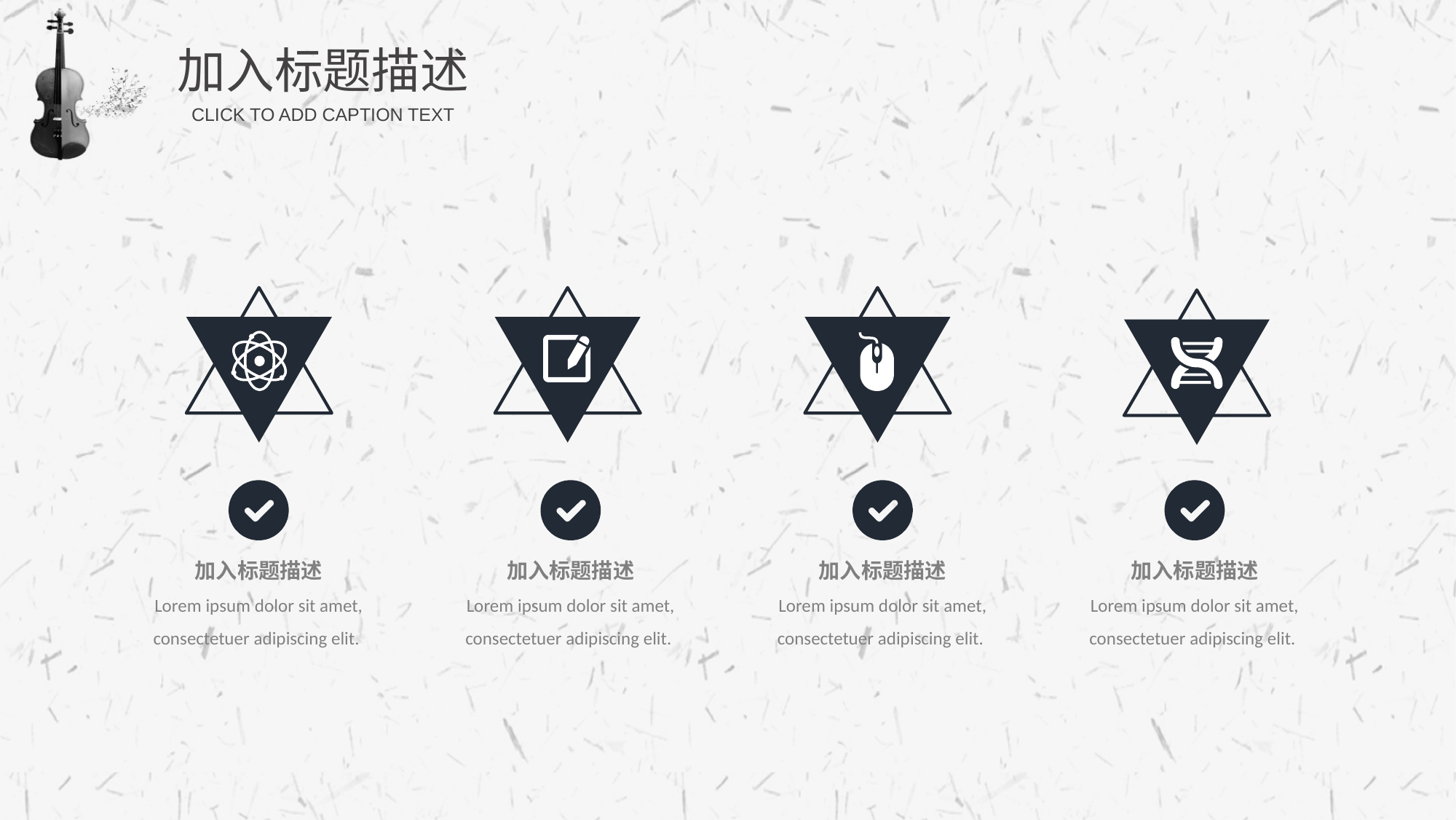

加入标题描述
CLICK TO ADD CAPTION TEXT

加入标题描述
Lorem ipsum dolor sit amet, consectetuer adipiscing elit.
加入标题描述
Lorem ipsum dolor sit amet, consectetuer adipiscing elit.
加入标题描述
Lorem ipsum dolor sit amet, consectetuer adipiscing elit.
加入标题描述
Lorem ipsum dolor sit amet, consectetuer adipiscing elit.